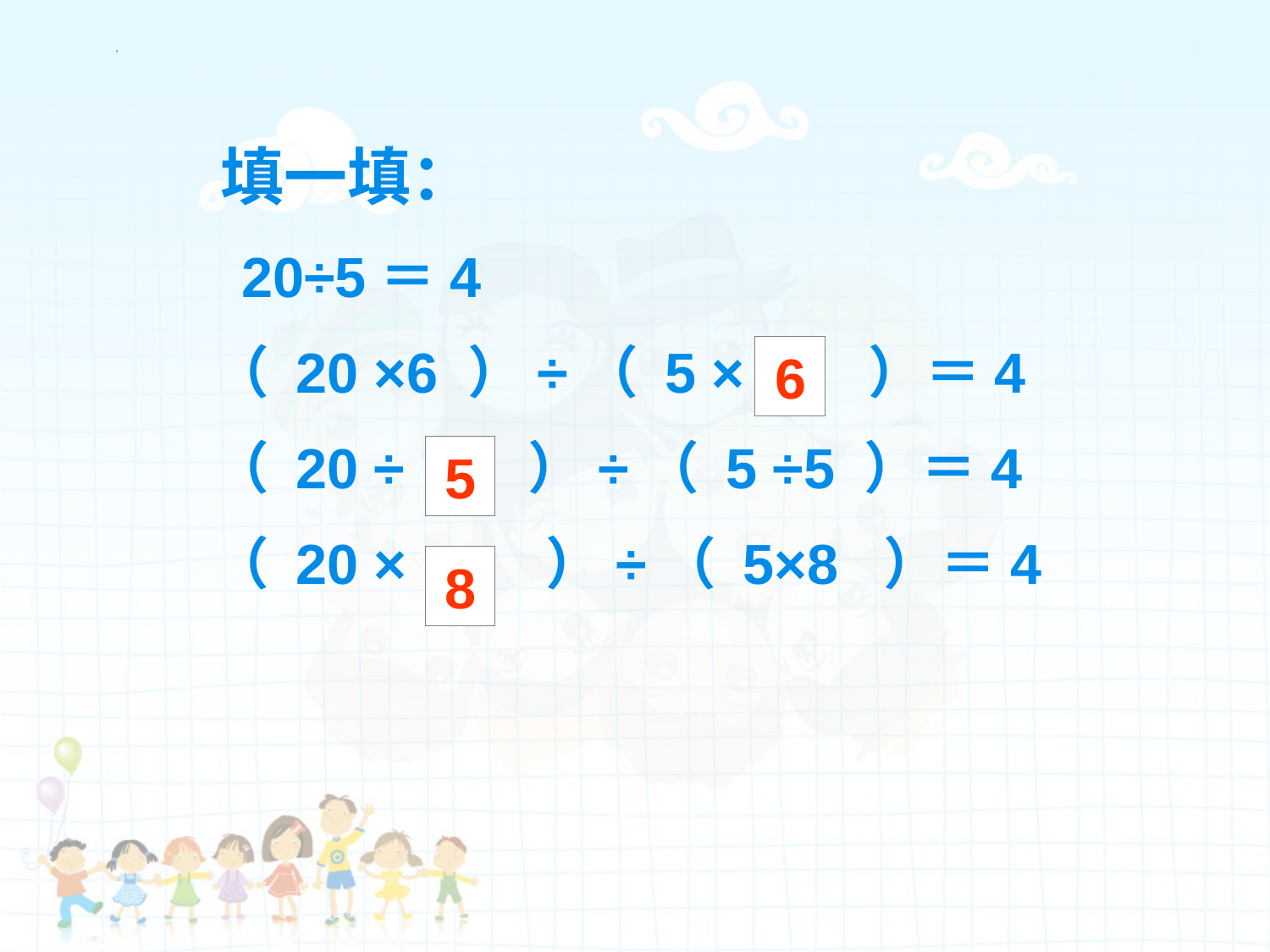

填一填：
      20÷5＝4
    （ 20 ×6 ）÷（ 5 ×       ）＝4
    （ 20 ÷       ）÷（ 5 ÷5 ）＝4
    （ 20 ×        ）÷（ 5×8  ）＝4

6

5

8